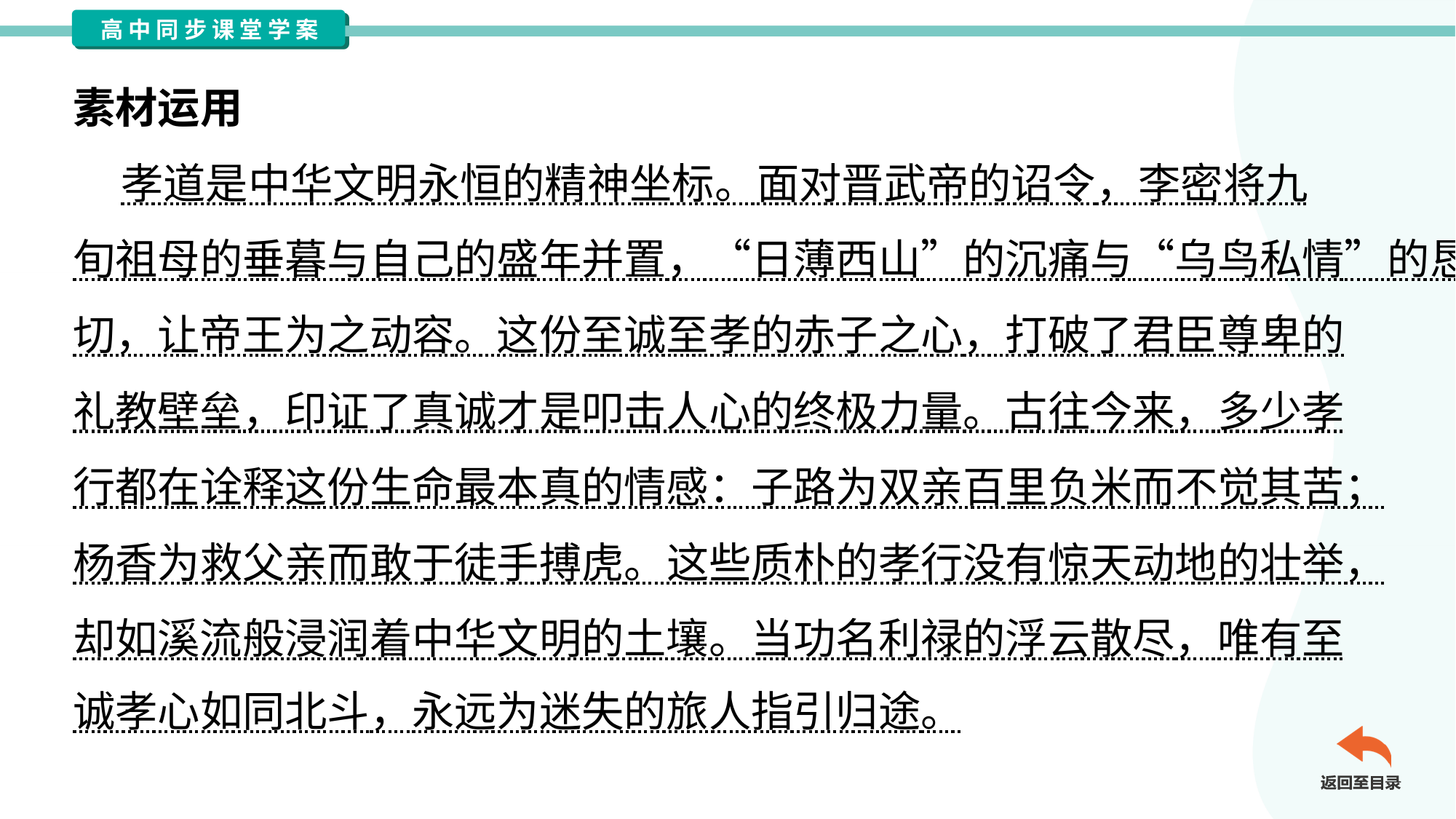

素材运用
    孝道是中华文明永恒的精神坐标。面对晋武帝的诏令，李密将九
旬祖母的垂暮与自己的盛年并置，“日薄西山”的沉痛与“乌鸟私情”的恳
切，让帝王为之动容。这份至诚至孝的赤子之心，打破了君臣尊卑的
礼教壁垒，印证了真诚才是叩击人心的终极力量。古往今来，多少孝
行都在诠释这份生命最本真的情感：子路为双亲百里负米而不觉其苦；
杨香为救父亲而敢于徒手搏虎。这些质朴的孝行没有惊天动地的壮举，
却如溪流般浸润着中华文明的土壤。当功名利禄的浮云散尽，唯有至
诚孝心如同北斗，永远为迷失的旅人指引归途。#3.1